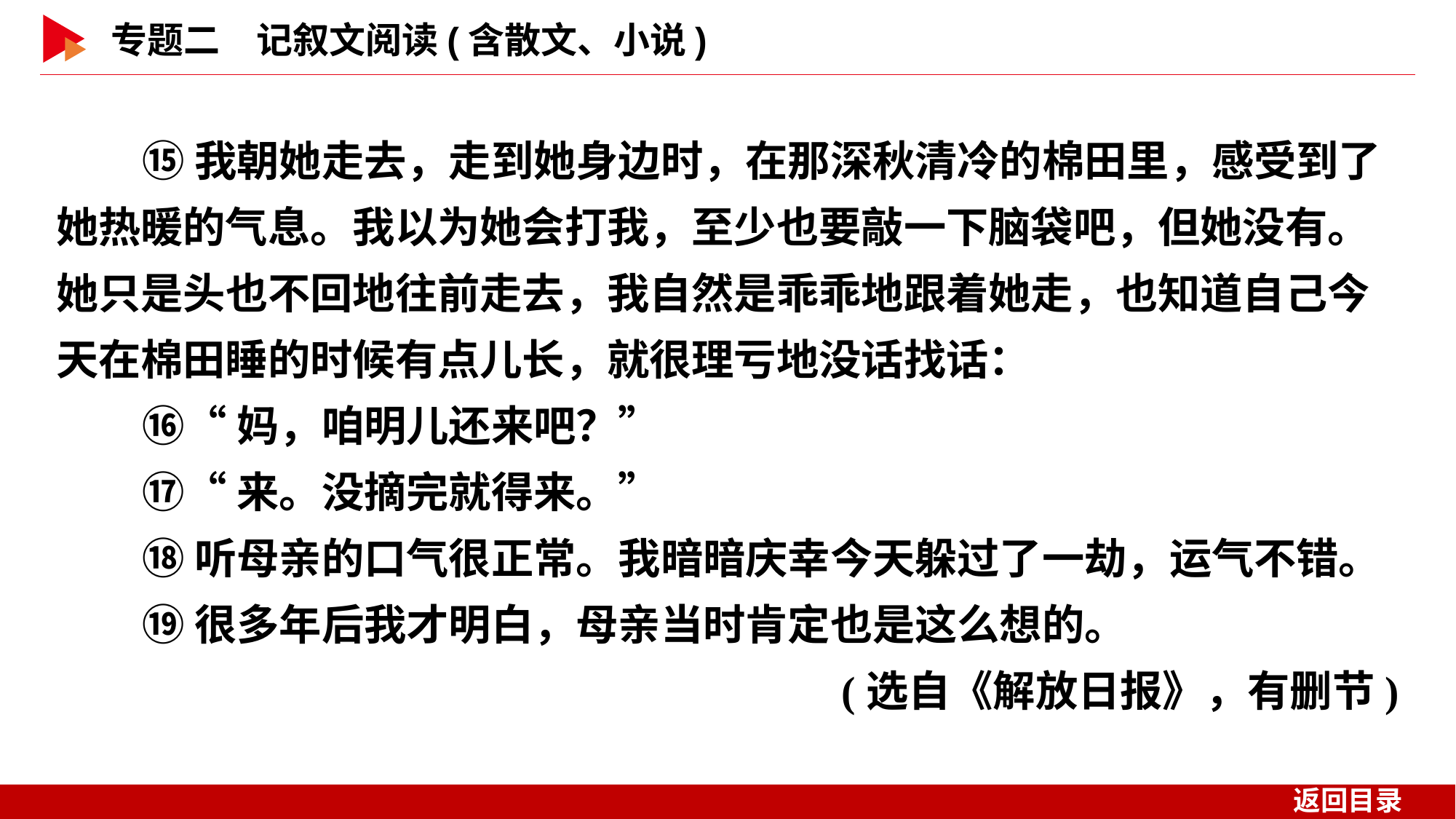

⑮我朝她走去，走到她身边时，在那深秋清冷的棉田里，感受到了她热暖的气息。我以为她会打我，至少也要敲一下脑袋吧，但她没有。她只是头也不回地往前走去，我自然是乖乖地跟着她走，也知道自己今天在棉田睡的时候有点儿长，就很理亏地没话找话：
⑯“妈，咱明儿还来吧？”
⑰“来。没摘完就得来。”
⑱听母亲的口气很正常。我暗暗庆幸今天躲过了一劫，运气不错。
⑲很多年后我才明白，母亲当时肯定也是这么想的。
(选自《解放日报》，有删节)